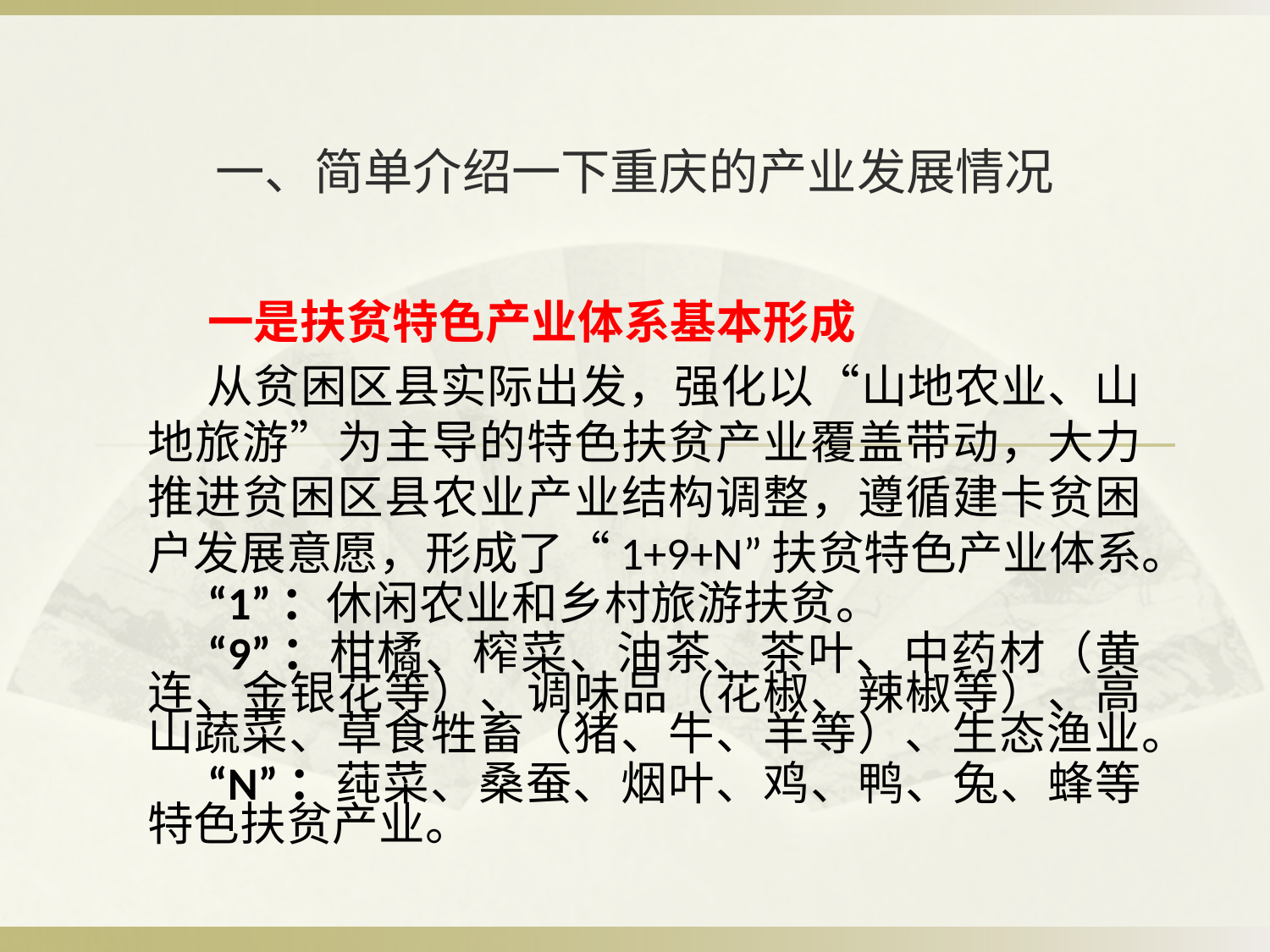

# 一、简单介绍一下重庆的产业发展情况
一是扶贫特色产业体系基本形成
从贫困区县实际出发，强化以“山地农业、山地旅游”为主导的特色扶贫产业覆盖带动，大力推进贫困区县农业产业结构调整，遵循建卡贫困户发展意愿，形成了“1+9+N”扶贫特色产业体系。
“1”：休闲农业和乡村旅游扶贫。
“9”：柑橘、榨菜、油茶、茶叶、中药材（黄连、金银花等）、调味品（花椒、辣椒等）、高山蔬菜、草食牲畜（猪、牛、羊等）、生态渔业。
“N”：莼菜、桑蚕、烟叶、鸡、鸭、兔、蜂等特色扶贫产业。